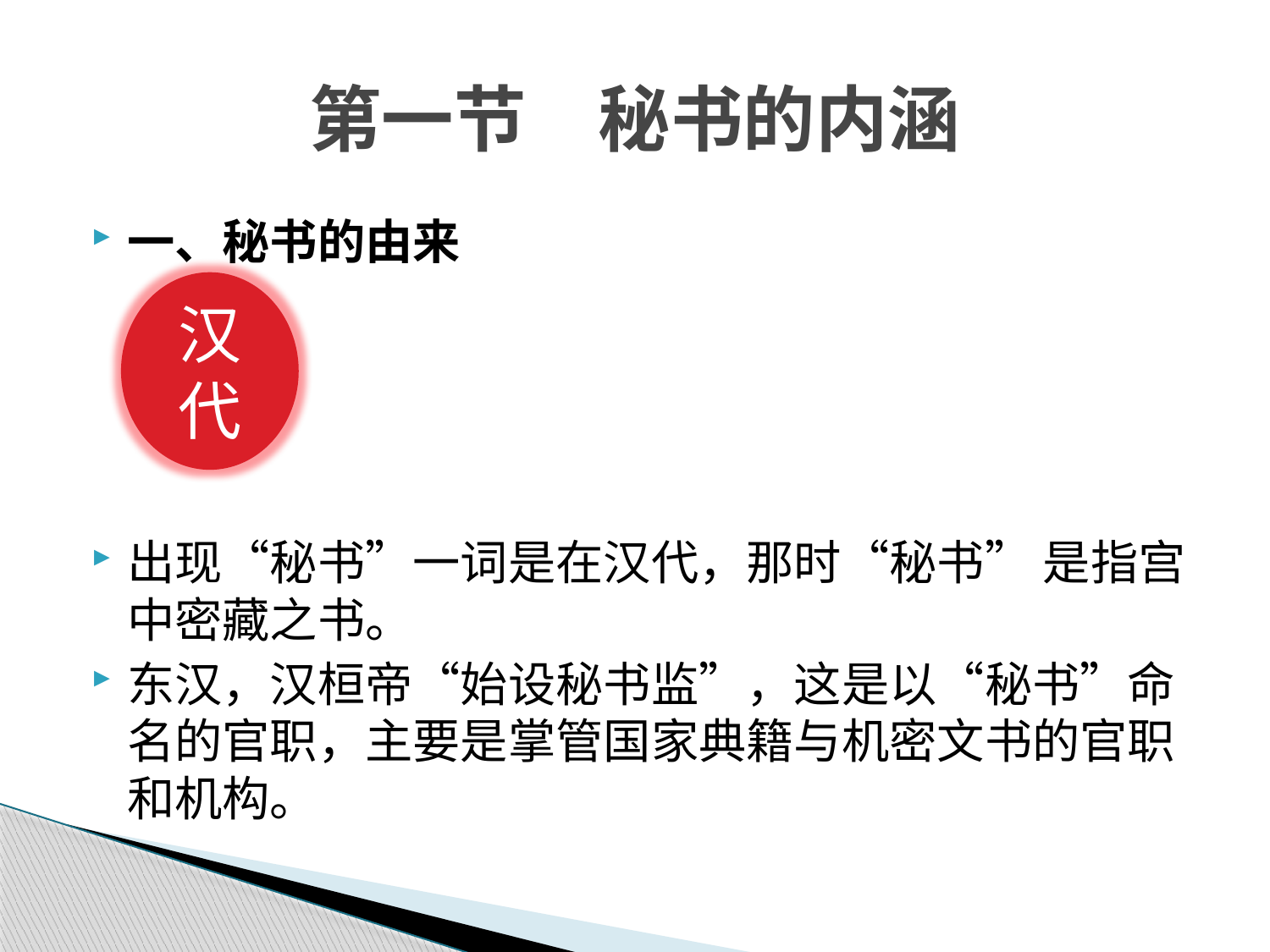

# 第一节　秘书的内涵
一、秘书的由来

出现“秘书”一词是在汉代，那时“秘书” 是指宫中密藏之书。
东汉，汉桓帝“始设秘书监”，这是以“秘书”命名的官职，主要是掌管国家典籍与机密文书的官职和机构。

汉代